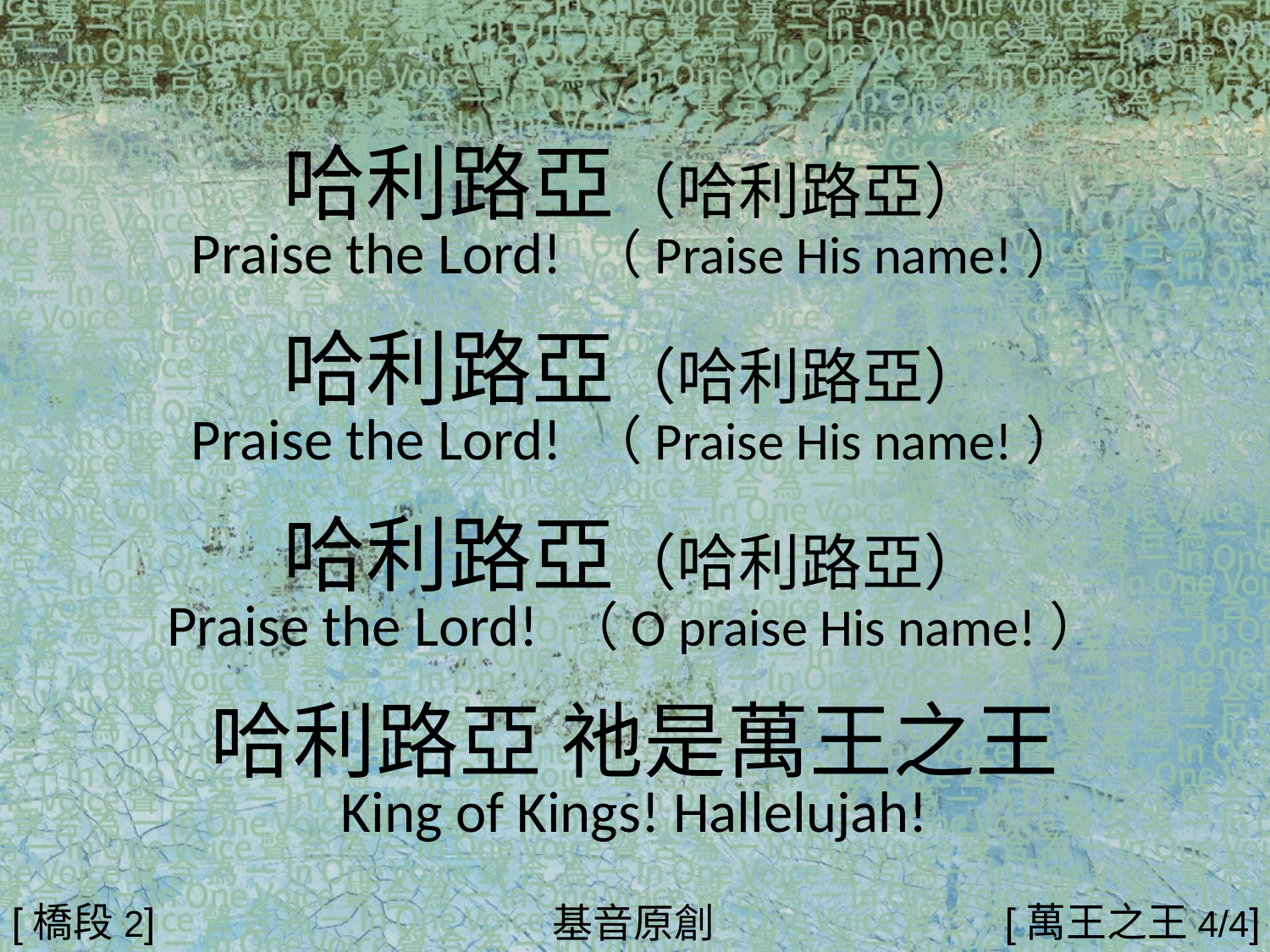

哈利路亞（哈利路亞）
Praise the Lord! （Praise His name!）

哈利路亞（哈利路亞）
Praise the Lord! （Praise His name!）

哈利路亞（哈利路亞）
Praise the Lord! （O praise His name!）

哈利路亞 祂是萬王之王
King of Kings! Hallelujah!
#

[橋段2]
[萬王之王4/4]
基音原創